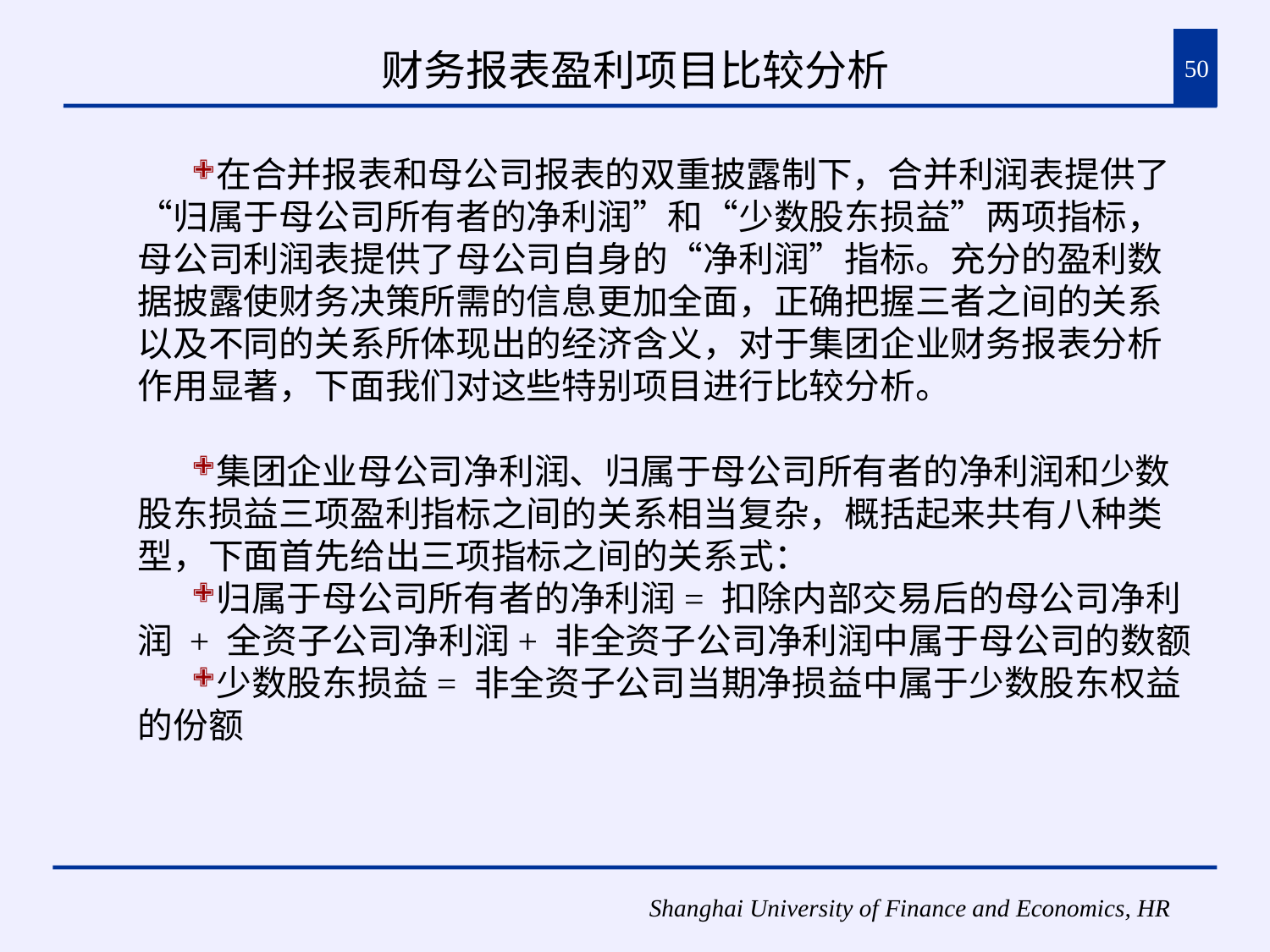

# 财务报表盈利项目比较分析
50
在合并报表和母公司报表的双重披露制下，合并利润表提供了“归属于母公司所有者的净利润”和“少数股东损益”两项指标，母公司利润表提供了母公司自身的“净利润”指标。充分的盈利数据披露使财务决策所需的信息更加全面，正确把握三者之间的关系以及不同的关系所体现出的经济含义，对于集团企业财务报表分析作用显著，下面我们对这些特别项目进行比较分析。

集团企业母公司净利润、归属于母公司所有者的净利润和少数股东损益三项盈利指标之间的关系相当复杂，概括起来共有八种类型，下面首先给出三项指标之间的关系式：
归属于母公司所有者的净利润= 扣除内部交易后的母公司净利润 + 全资子公司净利润+ 非全资子公司净利润中属于母公司的数额
少数股东损益= 非全资子公司当期净损益中属于少数股东权益的份额